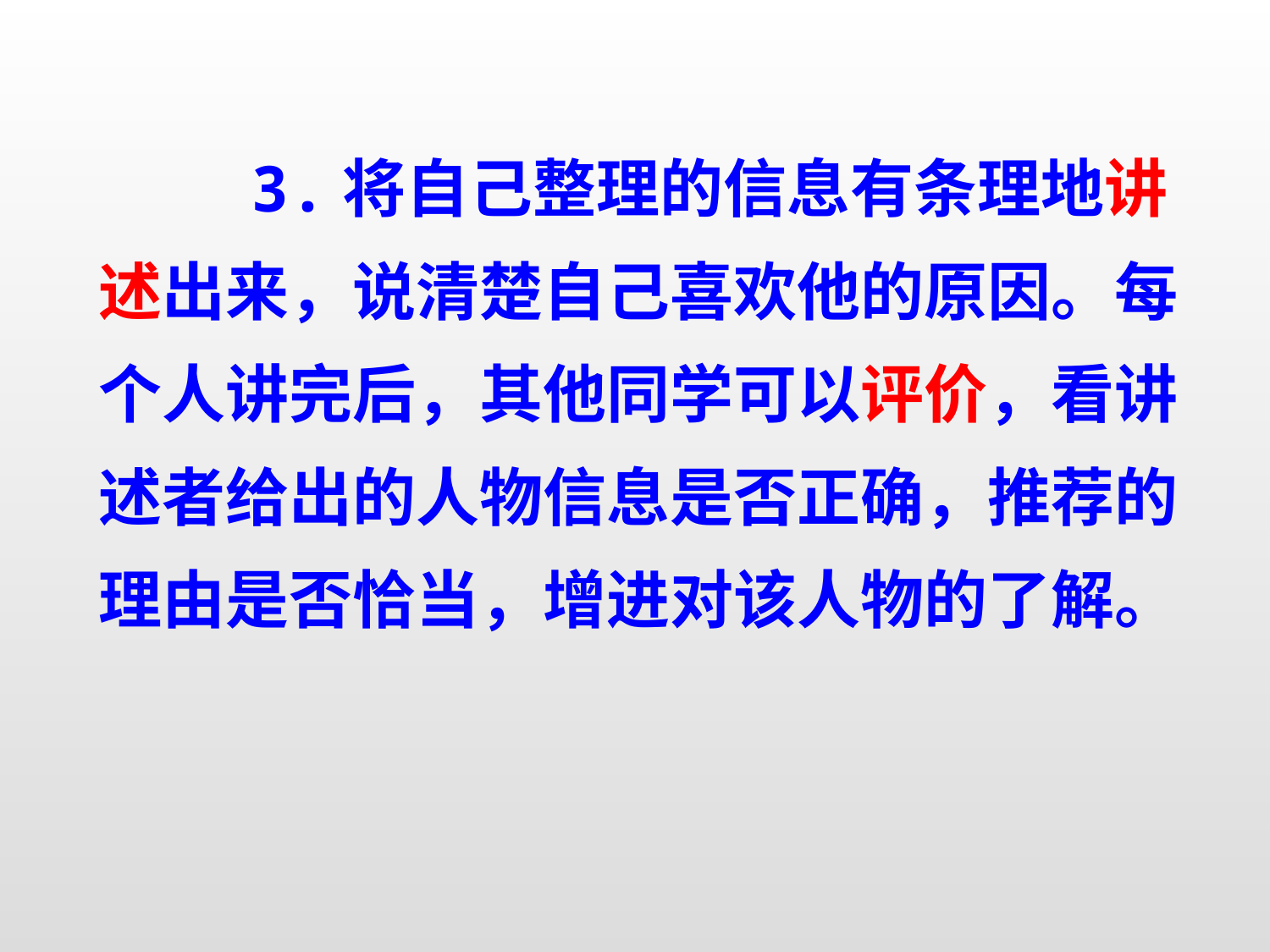

3.将自己整理的信息有条理地讲述出来，说清楚自己喜欢他的原因。每个人讲完后，其他同学可以评价，看讲述者给出的人物信息是否正确，推荐的理由是否恰当，增进对该人物的了解。